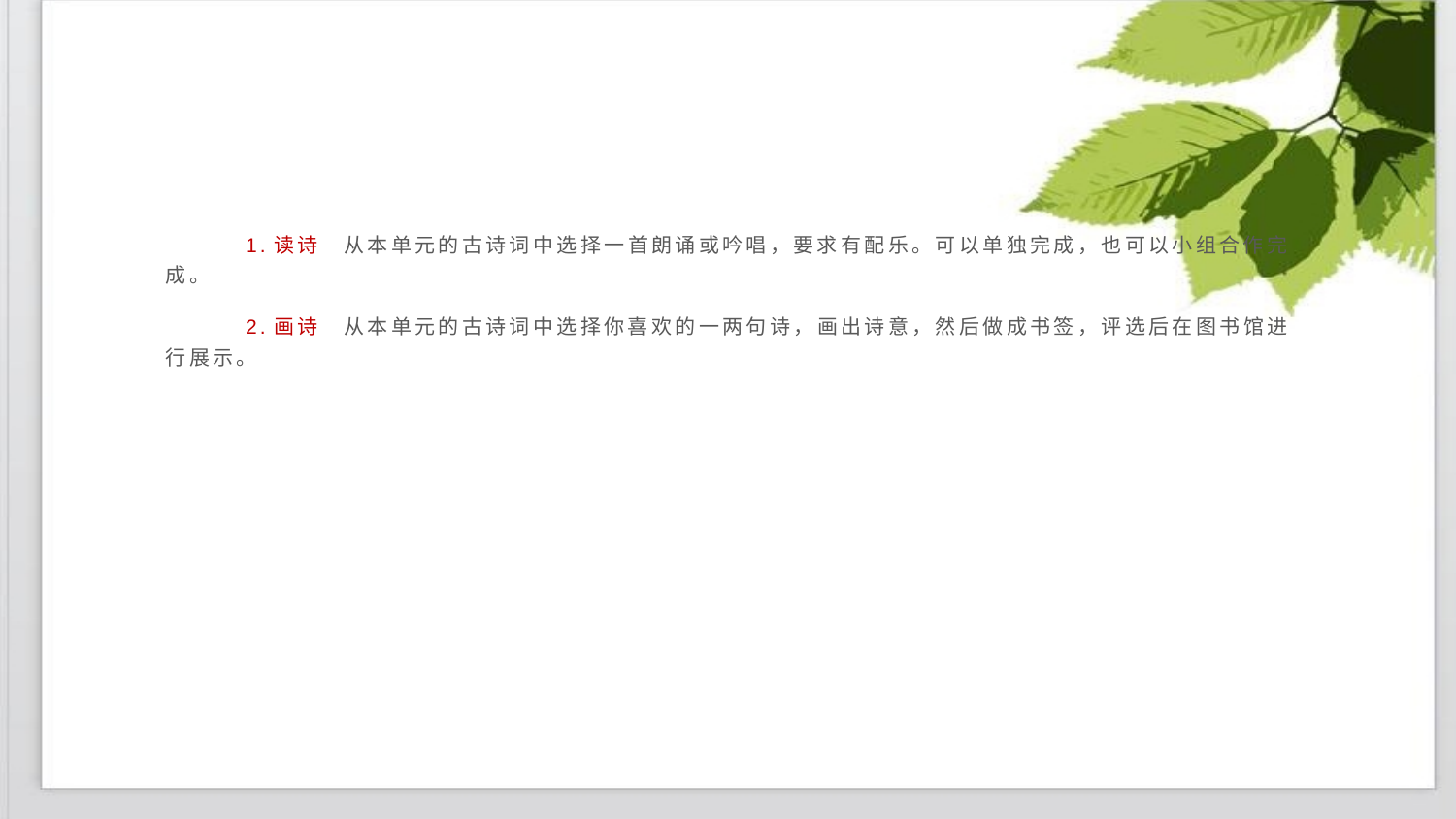

1.读诗   从本单元的古诗词中选择一首朗诵或吟唱，要求有配乐。可以单独完成，也可以小组合作完成。
         2.画诗   从本单元的古诗词中选择你喜欢的一两句诗，画出诗意，然后做成书签，评选后在图书馆进行展示。